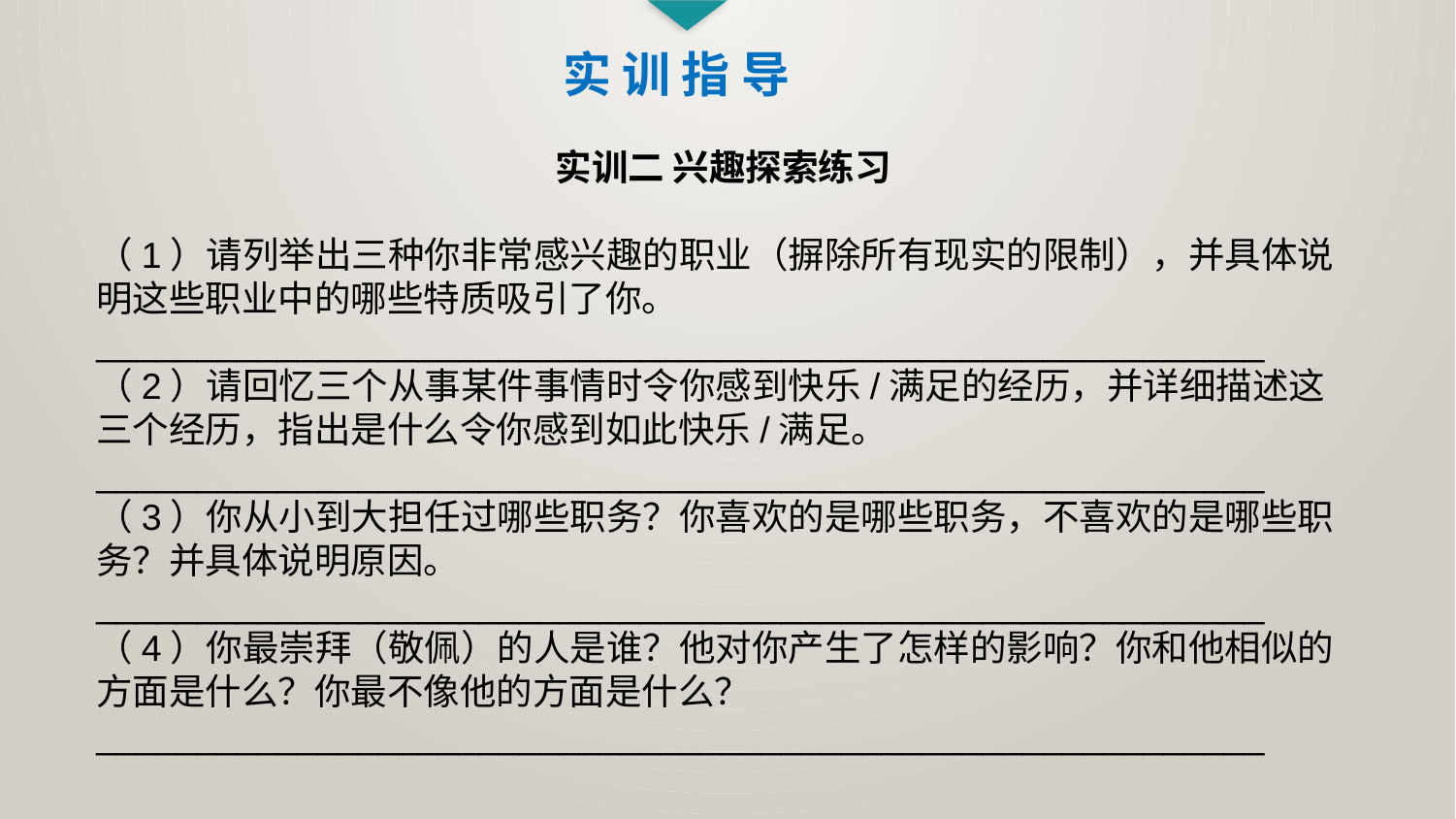

实 训 指 导
实训二 兴趣探索练习

（1）请列举出三种你非常感兴趣的职业（摒除所有现实的限制），并具体说明这些职业中的哪些特质吸引了你。
__________________________________________________________
（2）请回忆三个从事某件事情时令你感到快乐/满足的经历，并详细描述这三个经历，指出是什么令你感到如此快乐/满足。
__________________________________________________________
（3）你从小到大担任过哪些职务？你喜欢的是哪些职务，不喜欢的是哪些职务？并具体说明原因。
__________________________________________________________
（4）你最崇拜（敬佩）的人是谁？他对你产生了怎样的影响？你和他相似的方面是什么？你最不像他的方面是什么？
__________________________________________________________
88